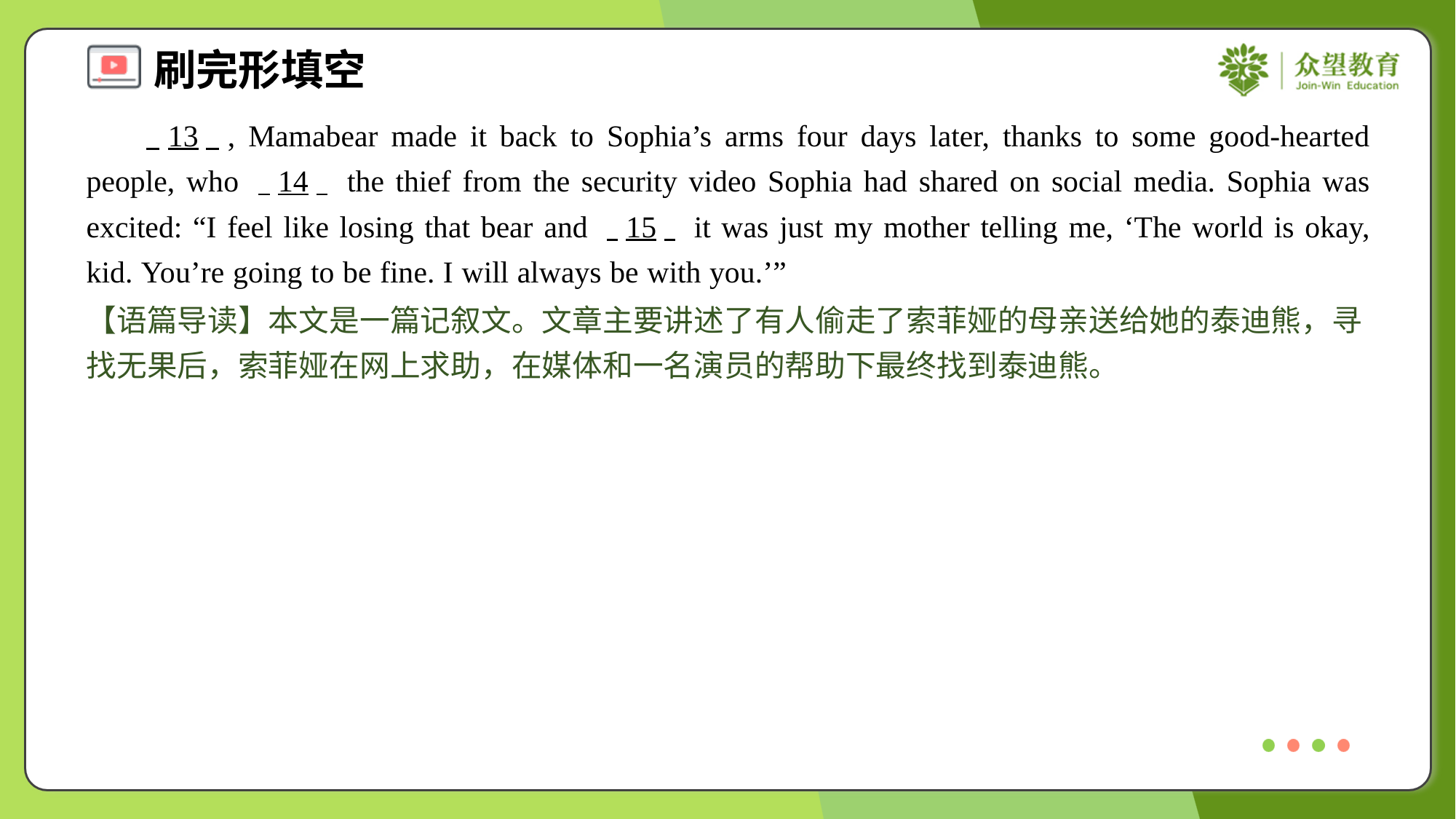

. .13. ., Mamabear made it back to Sophia’s arms four days later, thanks to some good-hearted people, who . .14. . the thief from the security video Sophia had shared on social media. Sophia was excited: “I feel like losing that bear and . .15. . it was just my mother telling me, ‘The world is okay, kid. You’re going to be fine. I will always be with you.’”
【语篇导读】本文是一篇记叙文。文章主要讲述了有人偷走了索菲娅的母亲送给她的泰迪熊，寻找无果后，索菲娅在网上求助，在媒体和一名演员的帮助下最终找到泰迪熊。